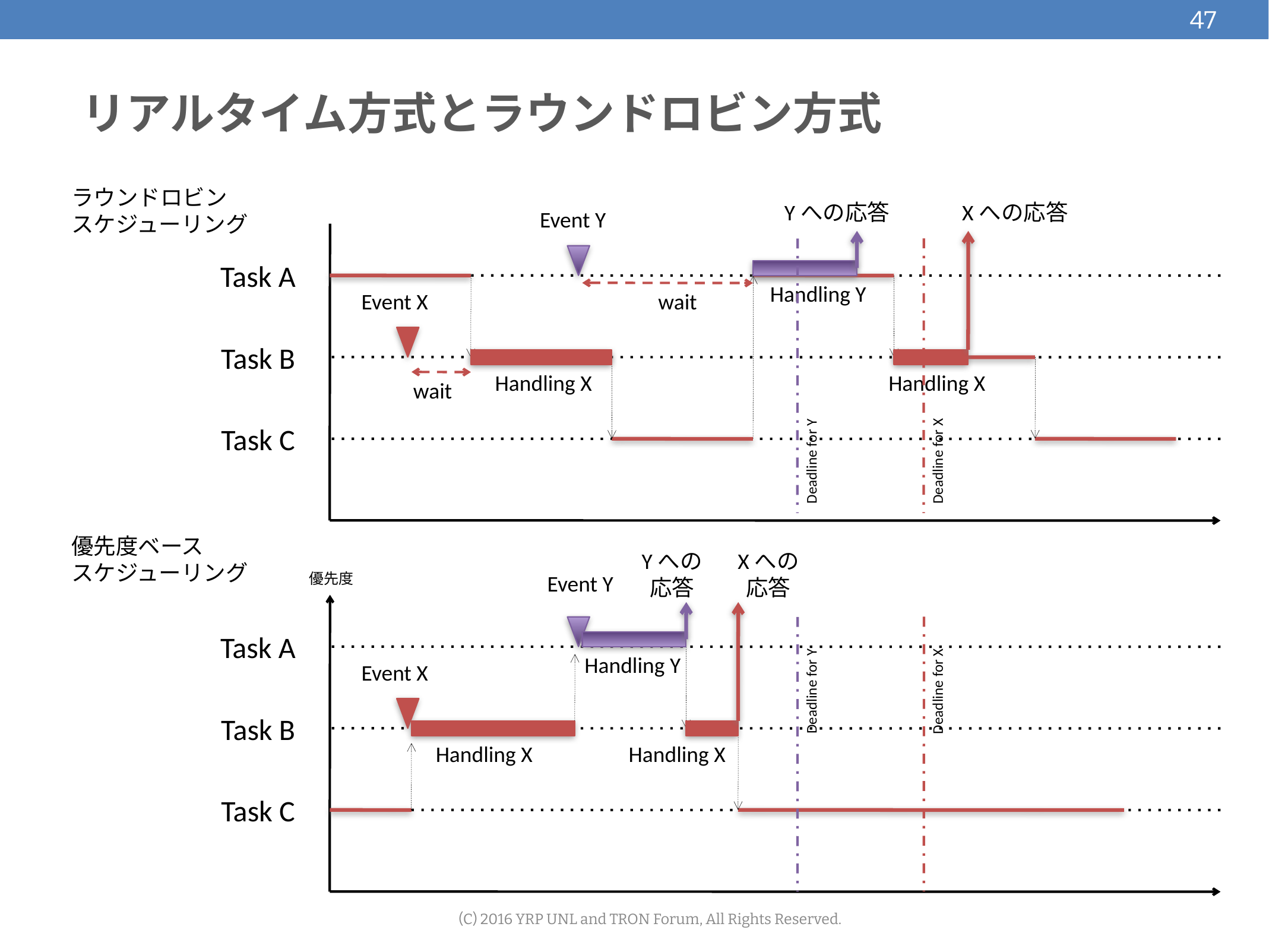

47
# リアルタイム方式とラウンドロビン方式
ラウンドロビン
スケジューリング
Yへの応答
Xへの応答
Event Y

Task A

Handling Y
Event X
wait

Task B

Handling X
Handling X
wait
Task C
Deadline for Y
Deadline for X
優先度ベース
スケジューリング
Yへの
応答
Xへの
応答
Event Y

Task A

Handling Y
Event X
Deadline for Y
Deadline for X

Task B

Handling X
Handling X
Task C
優先度
(C) 2016 YRP UNL and TRON Forum, All Rights Reserved.